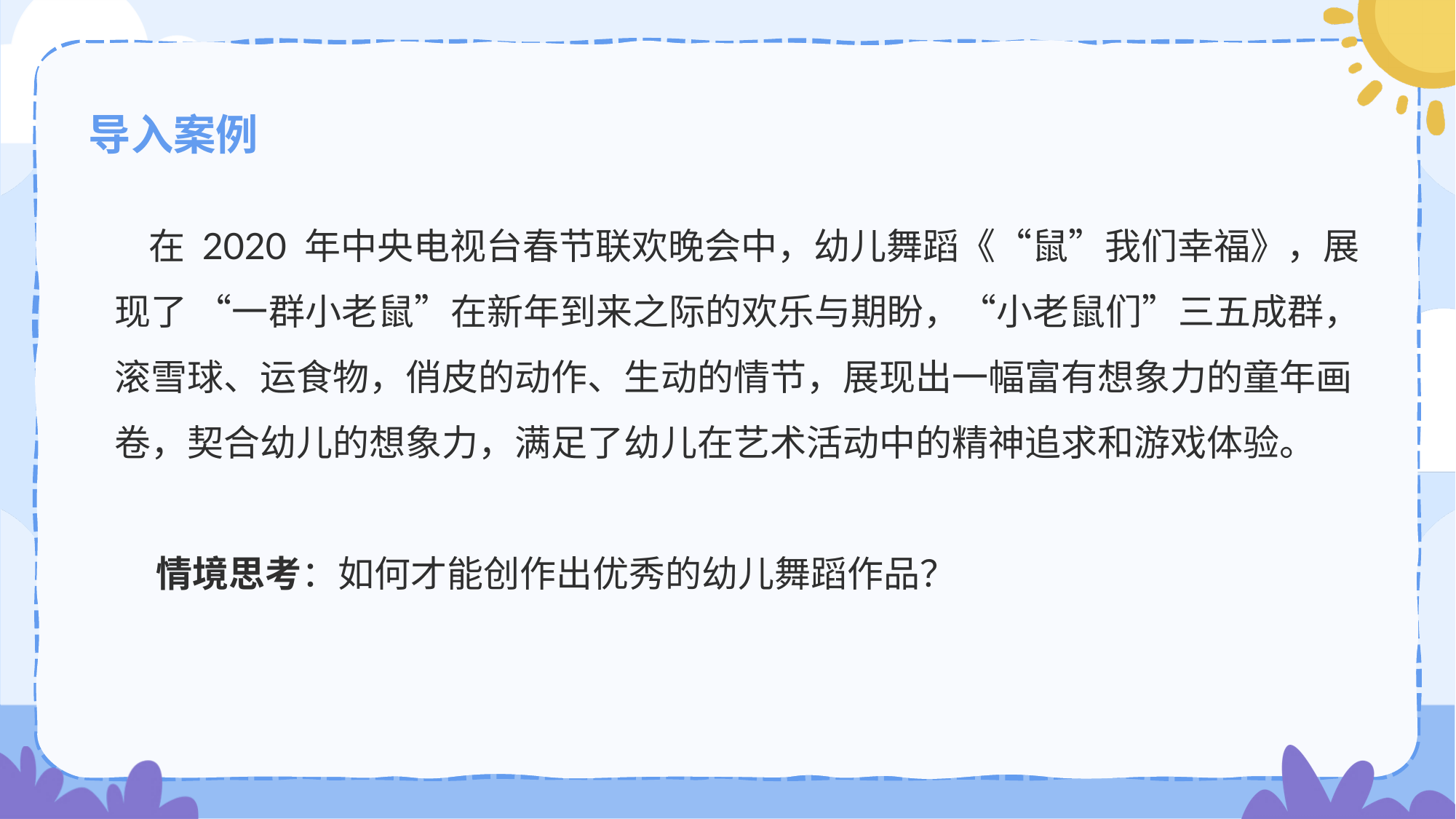

# 导入案例
    在 2020 年中央电视台春节联欢晚会中，幼儿舞蹈《“鼠”我们幸福》，展现了 “一群小老鼠”在新年到来之际的欢乐与期盼，“小老鼠们”三五成群，滚雪球、运食物，俏皮的动作、生动的情节，展现出一幅富有想象力的童年画卷，契合幼儿的想象力，满足了幼儿在艺术活动中的精神追求和游戏体验。

    情境思考：如何才能创作出优秀的幼儿舞蹈作品？